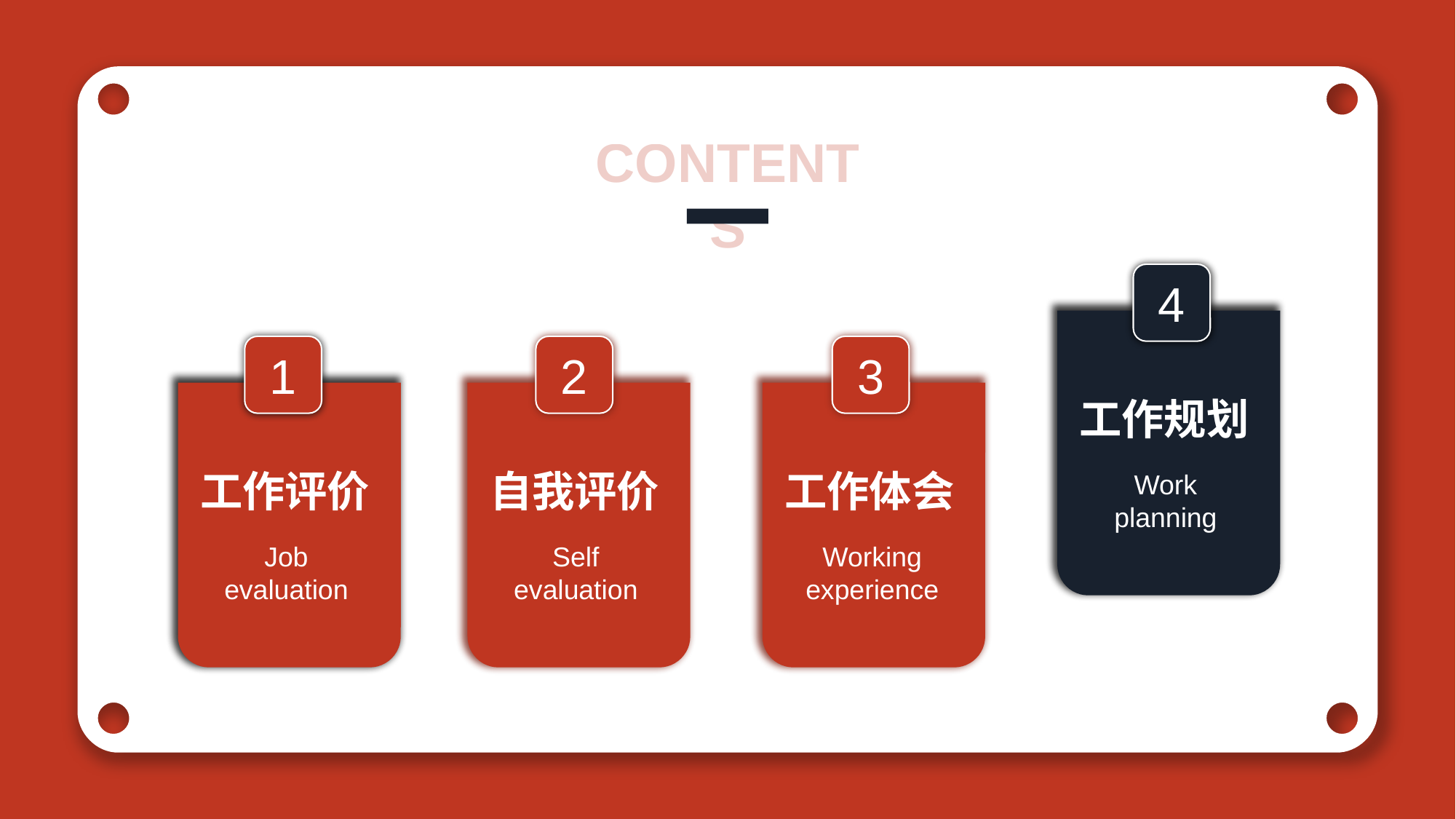

CONTENTS
CONTENTS

4

工作规划
Work planning
1
2
3

工作评价
Job
evaluation

自我评价
Self evaluation

工作体会
Working experience